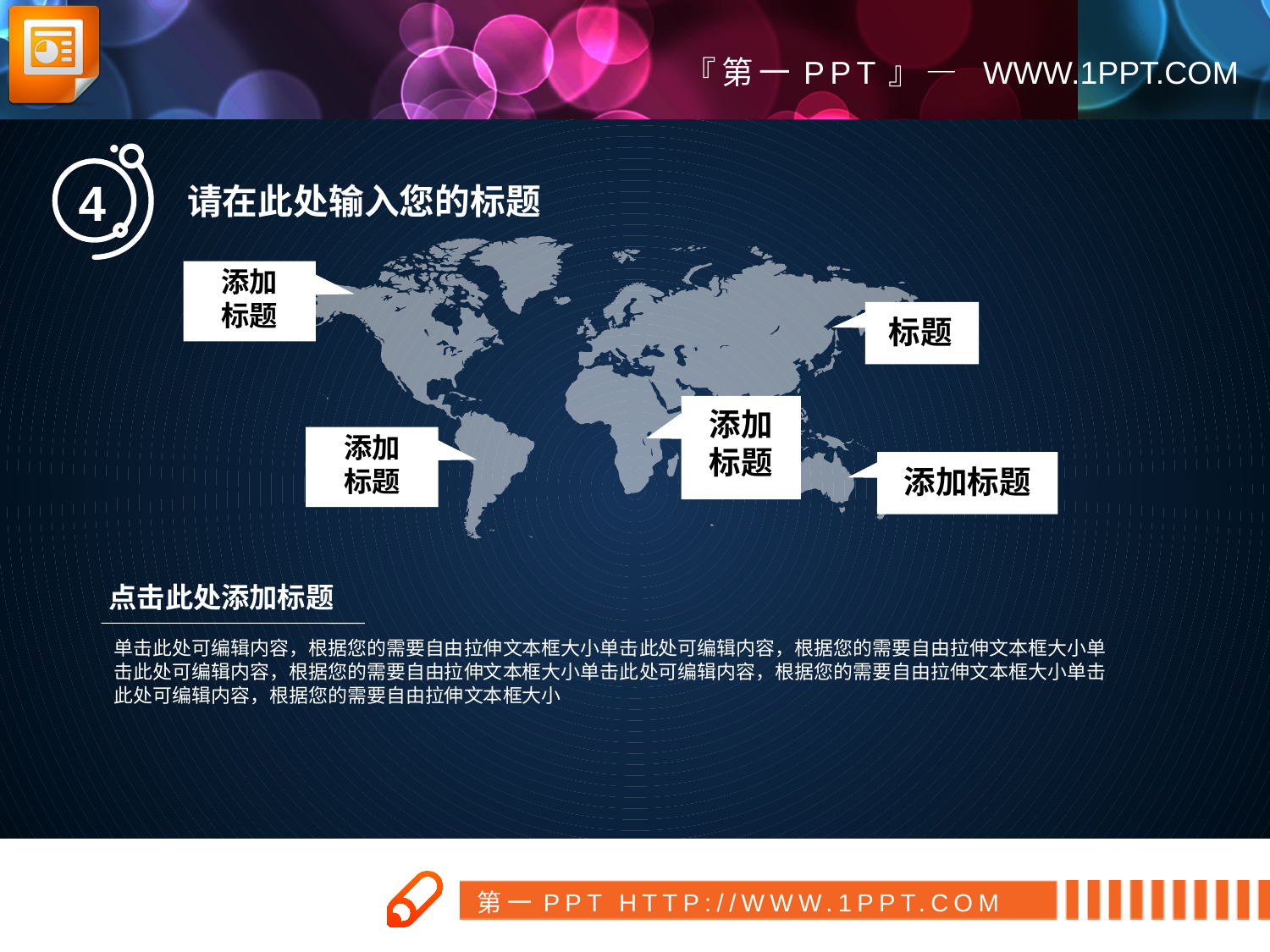

4

请在此处输入您的标题

添加
标题

标题

添加
标题
添加
标题

添加标题
点击此处添加标题

单击此处可编辑内容，根据您的需要自由拉伸文本框大小单击此处可编辑内容，根据您的需要自由拉伸文本框大小单击此处可编辑内容，根据您的需要自由拉伸文本框大小单击此处可编辑内容，根据您的需要自由拉伸文本框大小单击此处可编辑内容，根据您的需要自由拉伸文本框大小